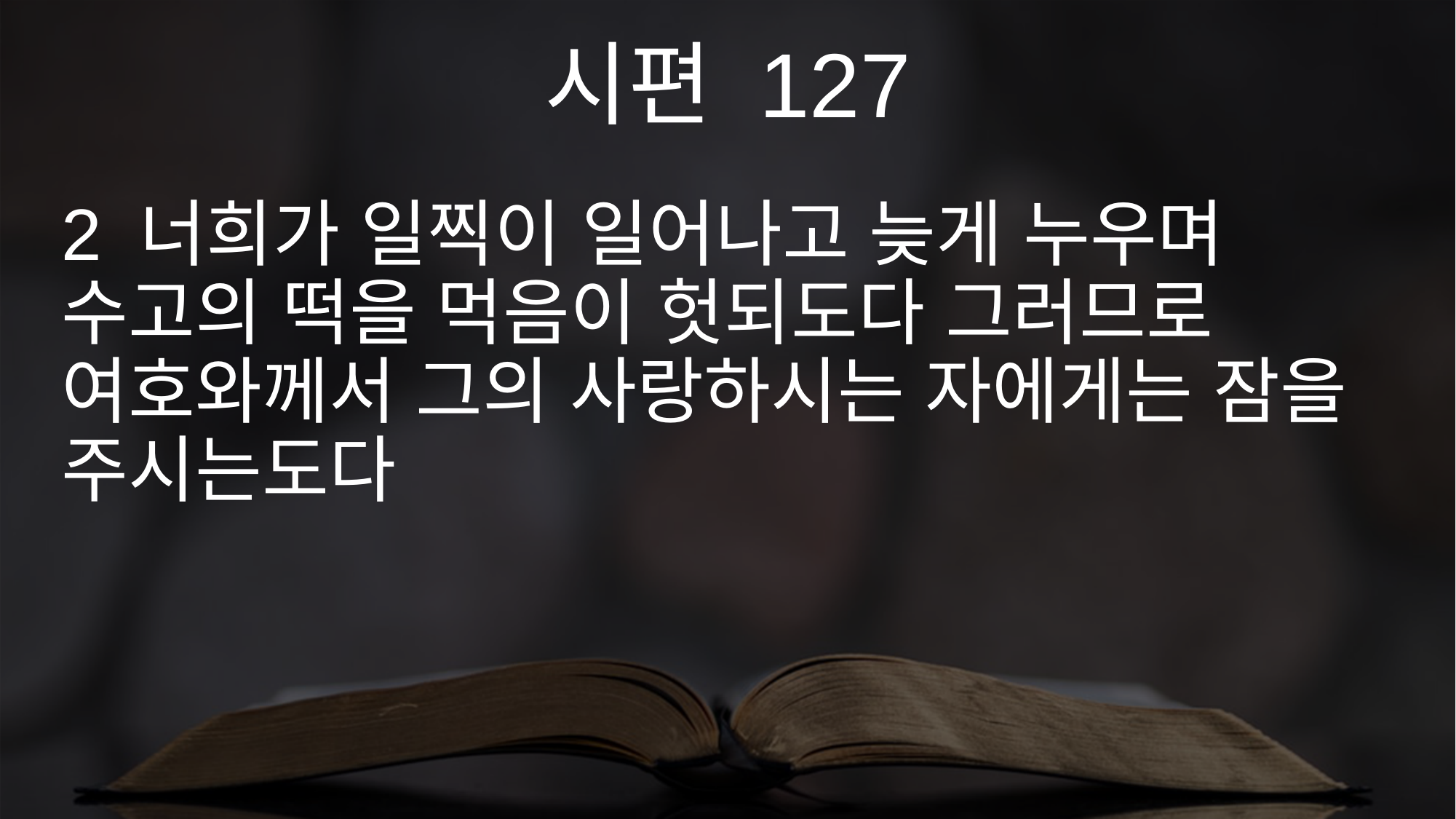

시편 127
2 너희가 일찍이 일어나고 늦게 누우며 수고의 떡을 먹음이 헛되도다 그러므로 여호와께서 그의 사랑하시는 자에게는 잠을 주시는도다